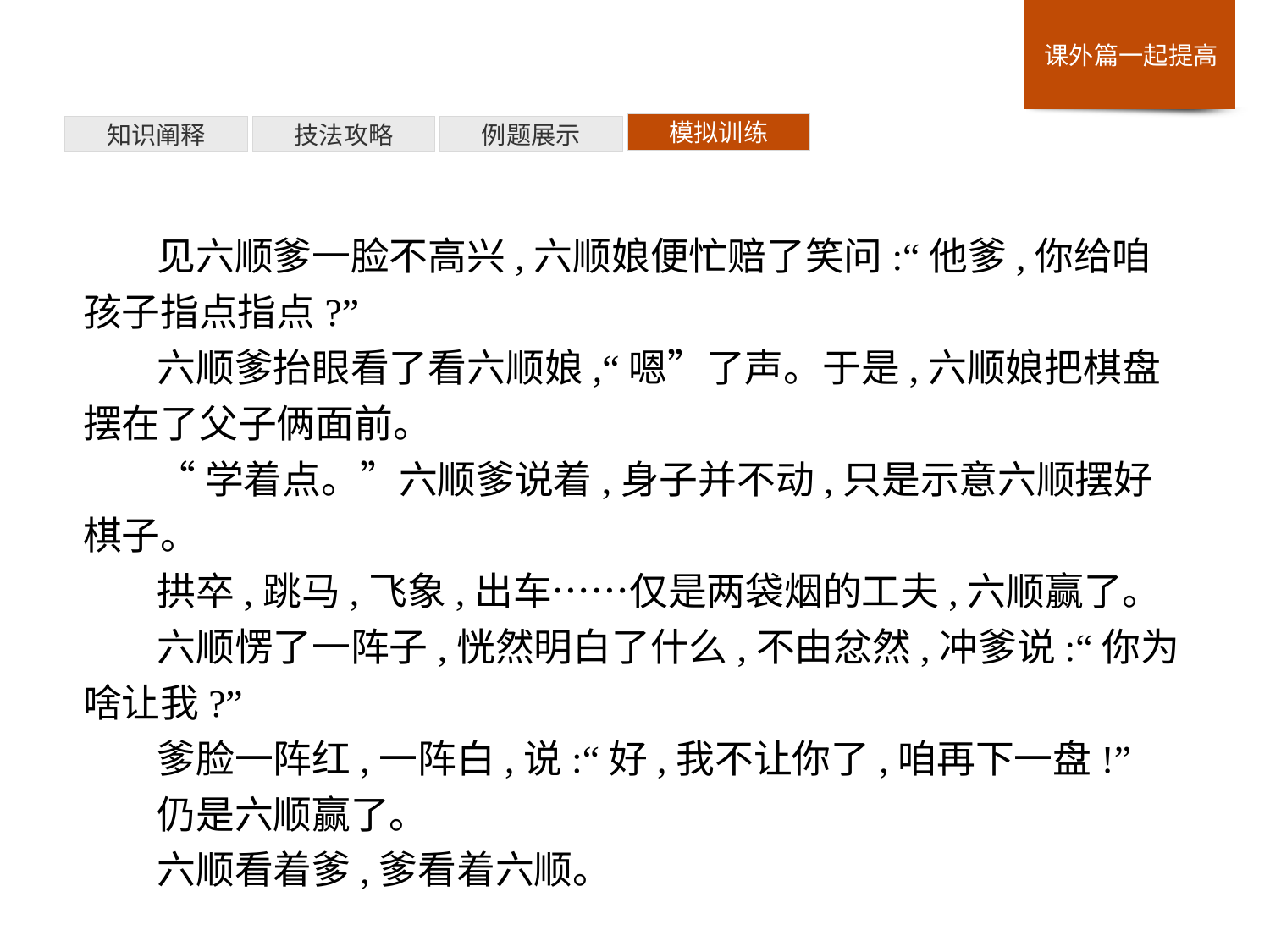

模拟训练
例题展示
技法攻略
知识阐释
见六顺爹一脸不高兴,六顺娘便忙赔了笑问:“他爹,你给咱孩子指点指点?”
六顺爹抬眼看了看六顺娘,“嗯”了声。于是,六顺娘把棋盘摆在了父子俩面前。
“学着点。”六顺爹说着,身子并不动,只是示意六顺摆好棋子。
拱卒,跳马,飞象,出车……仅是两袋烟的工夫,六顺赢了。
六顺愣了一阵子,恍然明白了什么,不由忿然,冲爹说:“你为啥让我?”
爹脸一阵红,一阵白,说:“好,我不让你了,咱再下一盘!”
仍是六顺赢了。
六顺看着爹,爹看着六顺。